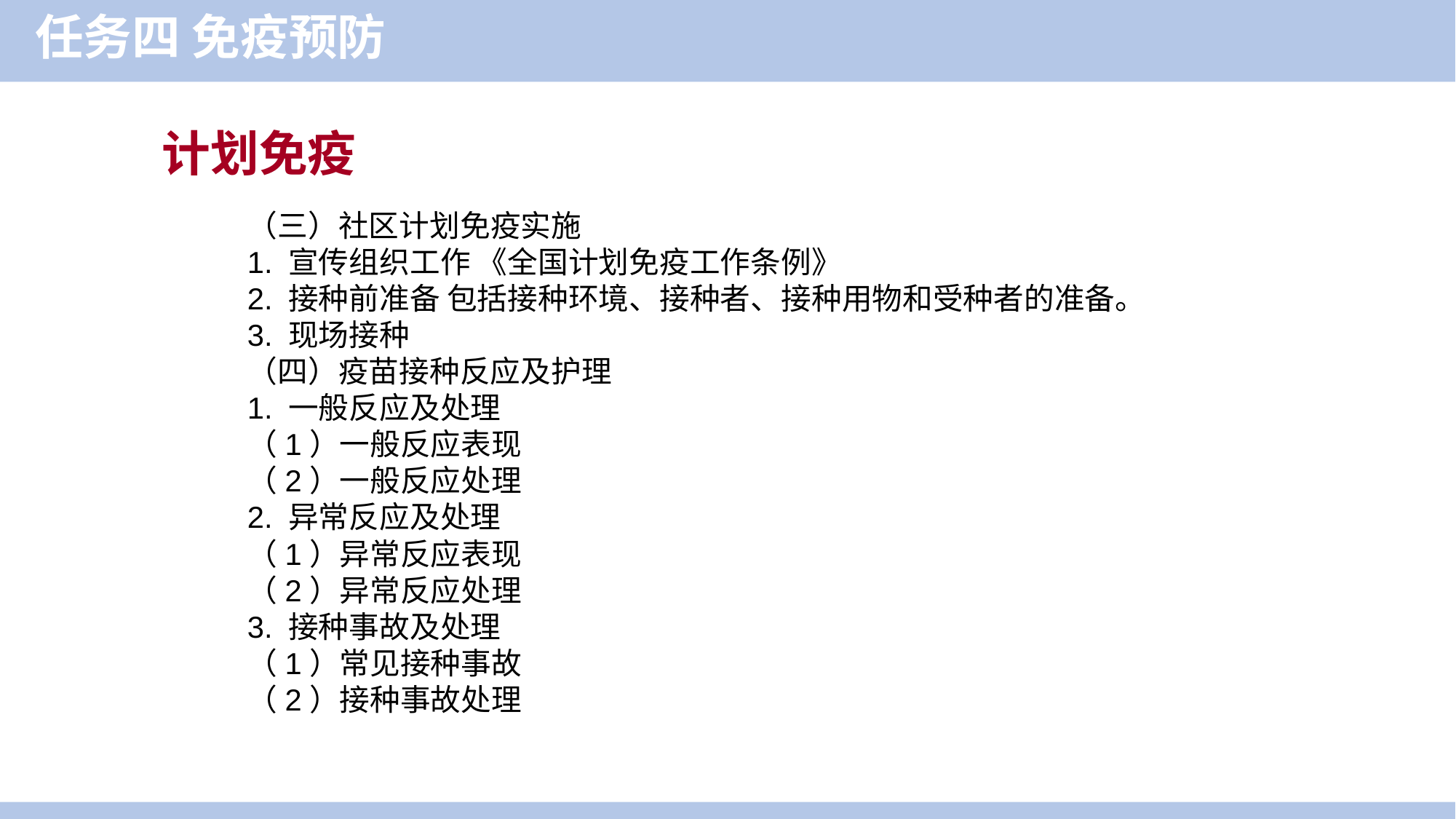

任务四 免疫预防
计划免疫
（三）社区计划免疫实施
1. 宣传组织工作 《全国计划免疫工作条例》
2. 接种前准备 包括接种环境、接种者、接种用物和受种者的准备。
3. 现场接种
（四）疫苗接种反应及护理
1. 一般反应及处理
（1）一般反应表现
（2）一般反应处理
2. 异常反应及处理
（1）异常反应表现
（2）异常反应处理
3. 接种事故及处理
（1）常见接种事故
（2）接种事故处理